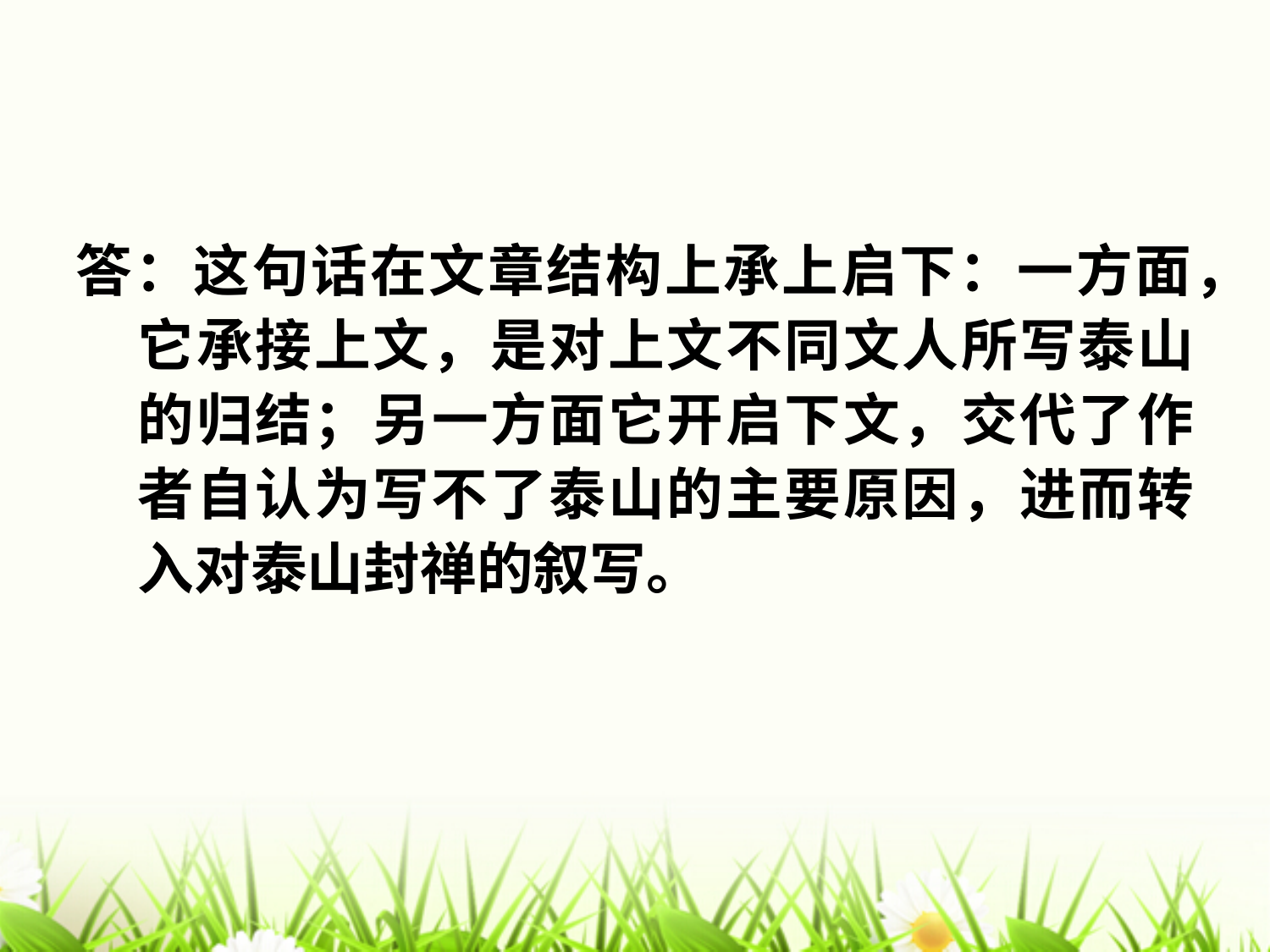

答：这句话在文章结构上承上启下：一方面，它承接上文，是对上文不同文人所写泰山的归结；另一方面它开启下文，交代了作者自认为写不了泰山的主要原因，进而转入对泰山封禅的叙写。